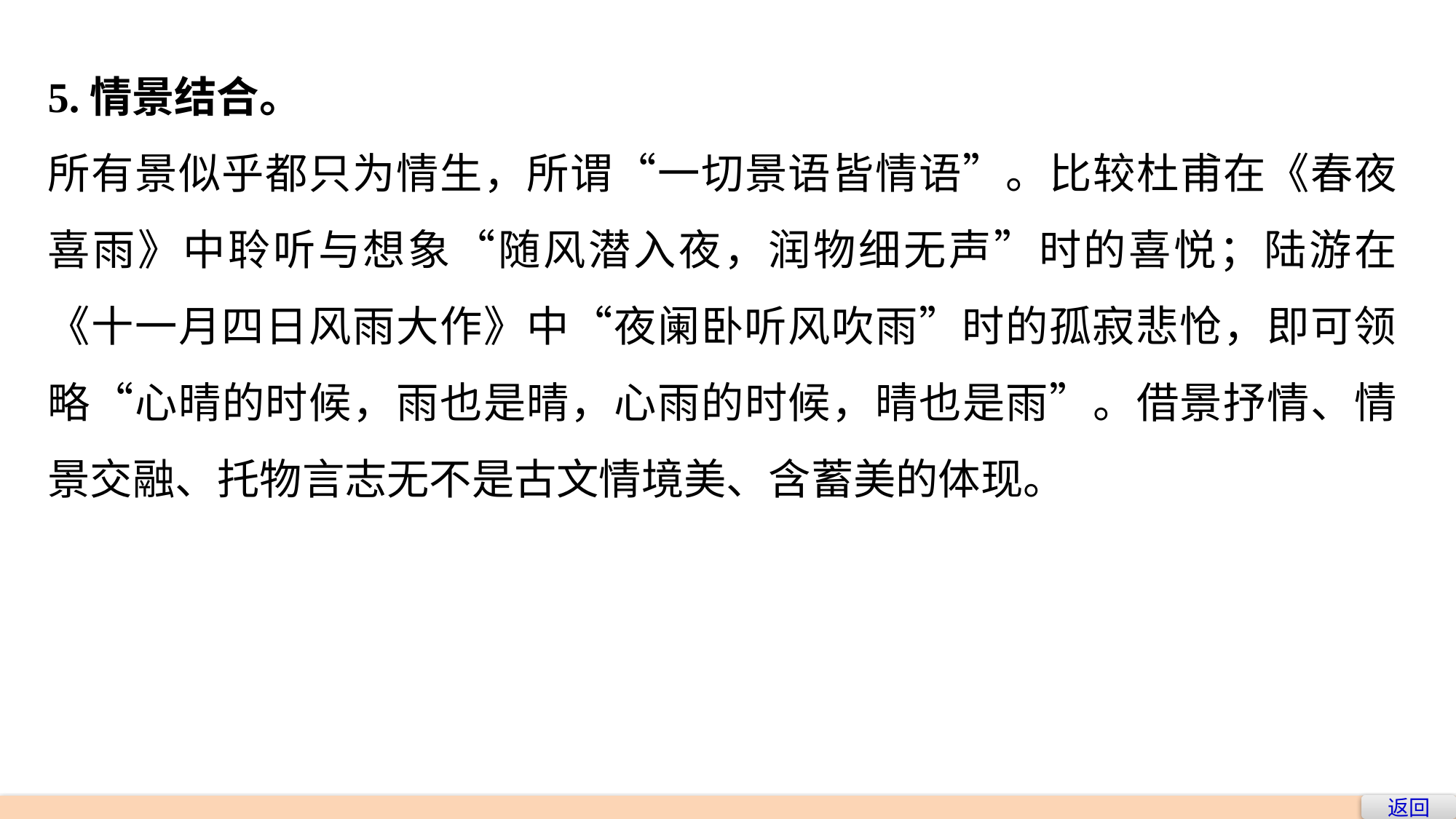

5.情景结合。
所有景似乎都只为情生，所谓“一切景语皆情语”。比较杜甫在《春夜喜雨》中聆听与想象“随风潜入夜，润物细无声”时的喜悦；陆游在《十一月四日风雨大作》中“夜阑卧听风吹雨”时的孤寂悲怆，即可领略“心晴的时候，雨也是晴，心雨的时候，晴也是雨”。借景抒情、情景交融、托物言志无不是古文情境美、含蓄美的体现。
返回